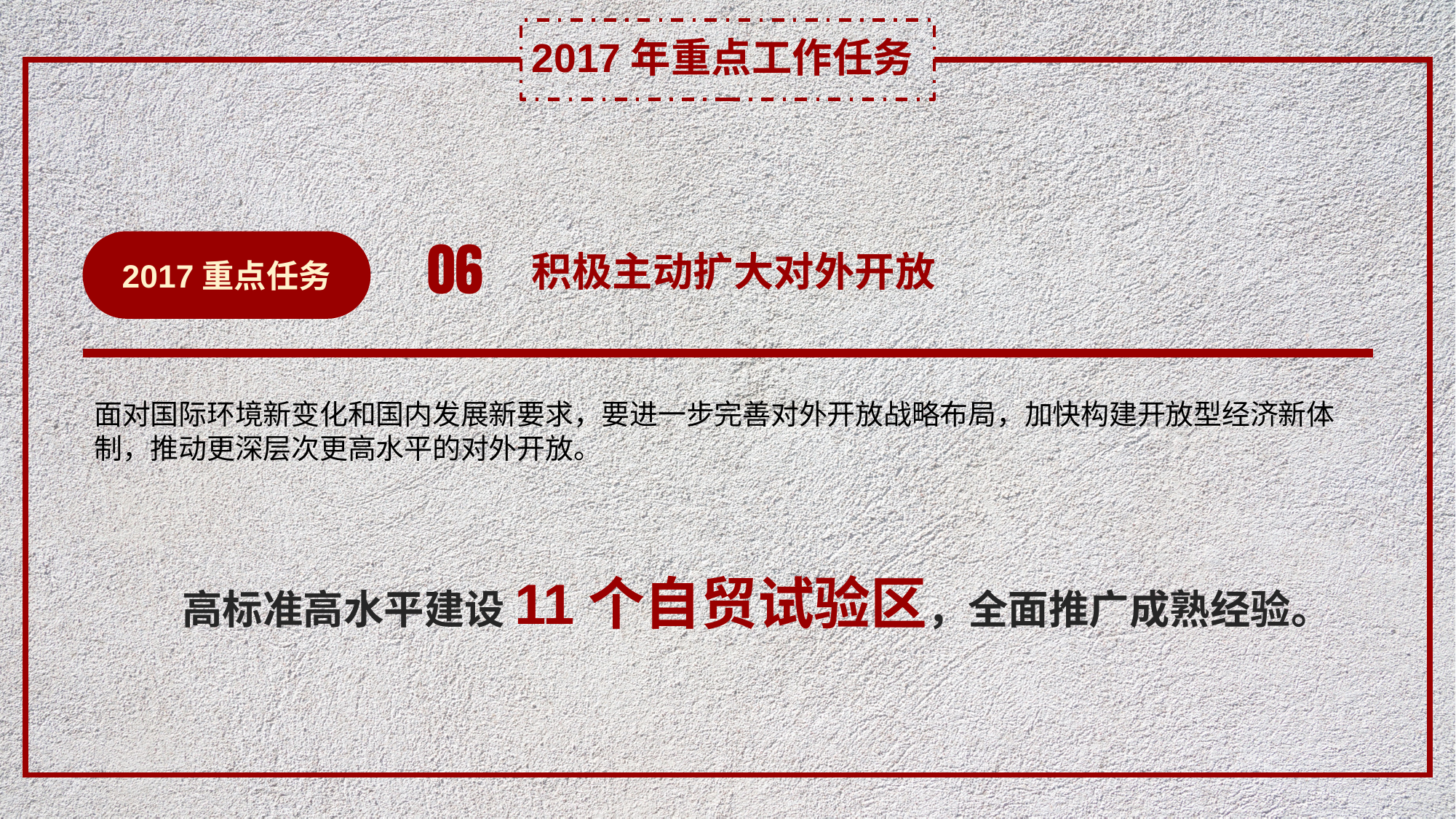

2017年重点工作任务

2017重点任务
06
积极主动扩大对外开放

面对国际环境新变化和国内发展新要求，要进一步完善对外开放战略布局，加快构建开放型经济新体制，推动更深层次更高水平的对外开放。
高标准高水平建设11个自贸试验区，全面推广成熟经验。